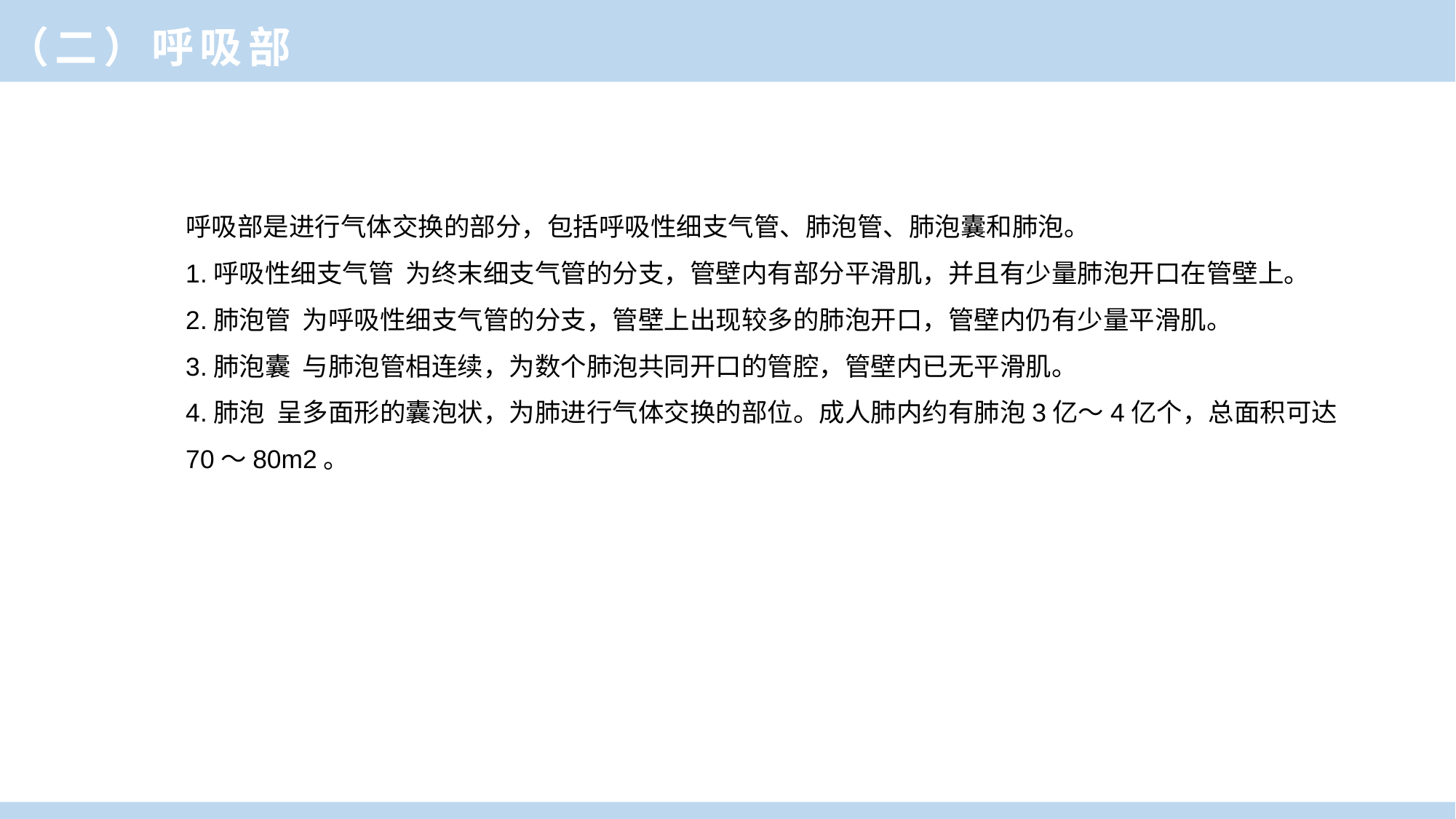

# （二）呼吸部
呼吸部是进行气体交换的部分，包括呼吸性细支气管、肺泡管、肺泡囊和肺泡。
1.呼吸性细支气管  为终末细支气管的分支，管壁内有部分平滑肌，并且有少量肺泡开口在管壁上。
2.肺泡管  为呼吸性细支气管的分支，管壁上出现较多的肺泡开口，管壁内仍有少量平滑肌。
3.肺泡囊  与肺泡管相连续，为数个肺泡共同开口的管腔，管壁内已无平滑肌。
4.肺泡  呈多面形的囊泡状，为肺进行气体交换的部位。成人肺内约有肺泡3亿～4亿个，总面积可达70～80m2。